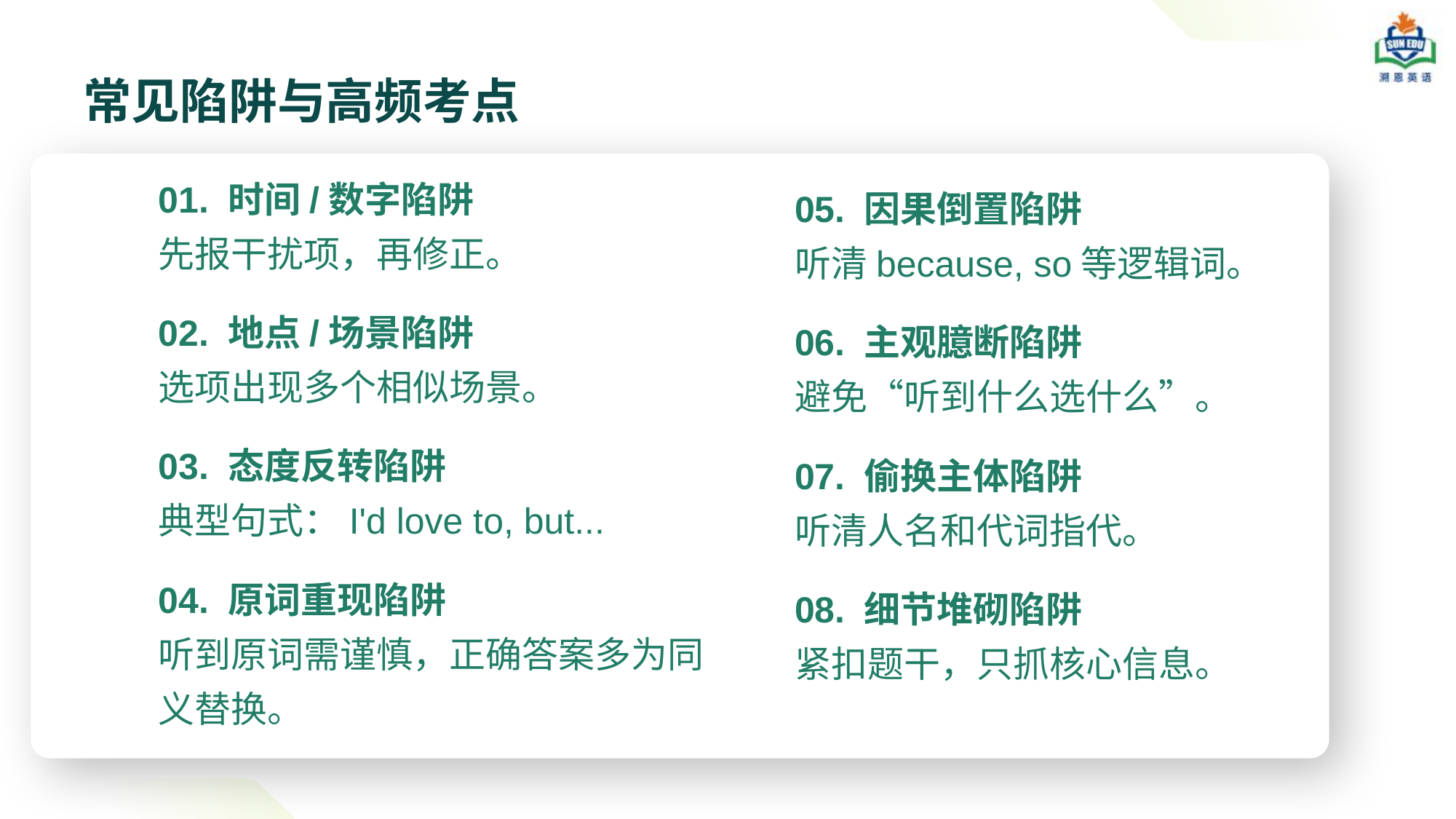

# 常见陷阱与高频考点

01. 时间/数字陷阱
先报干扰项，再修正。
02. 地点/场景陷阱
选项出现多个相似场景。
03. 态度反转陷阱
典型句式：I'd love to, but...
04. 原词重现陷阱
听到原词需谨慎，正确答案多为同义替换。
05. 因果倒置陷阱
听清because, so等逻辑词。
06. 主观臆断陷阱
避免“听到什么选什么”。
07. 偷换主体陷阱
听清人名和代词指代。
08. 细节堆砌陷阱
紧扣题干，只抓核心信息。